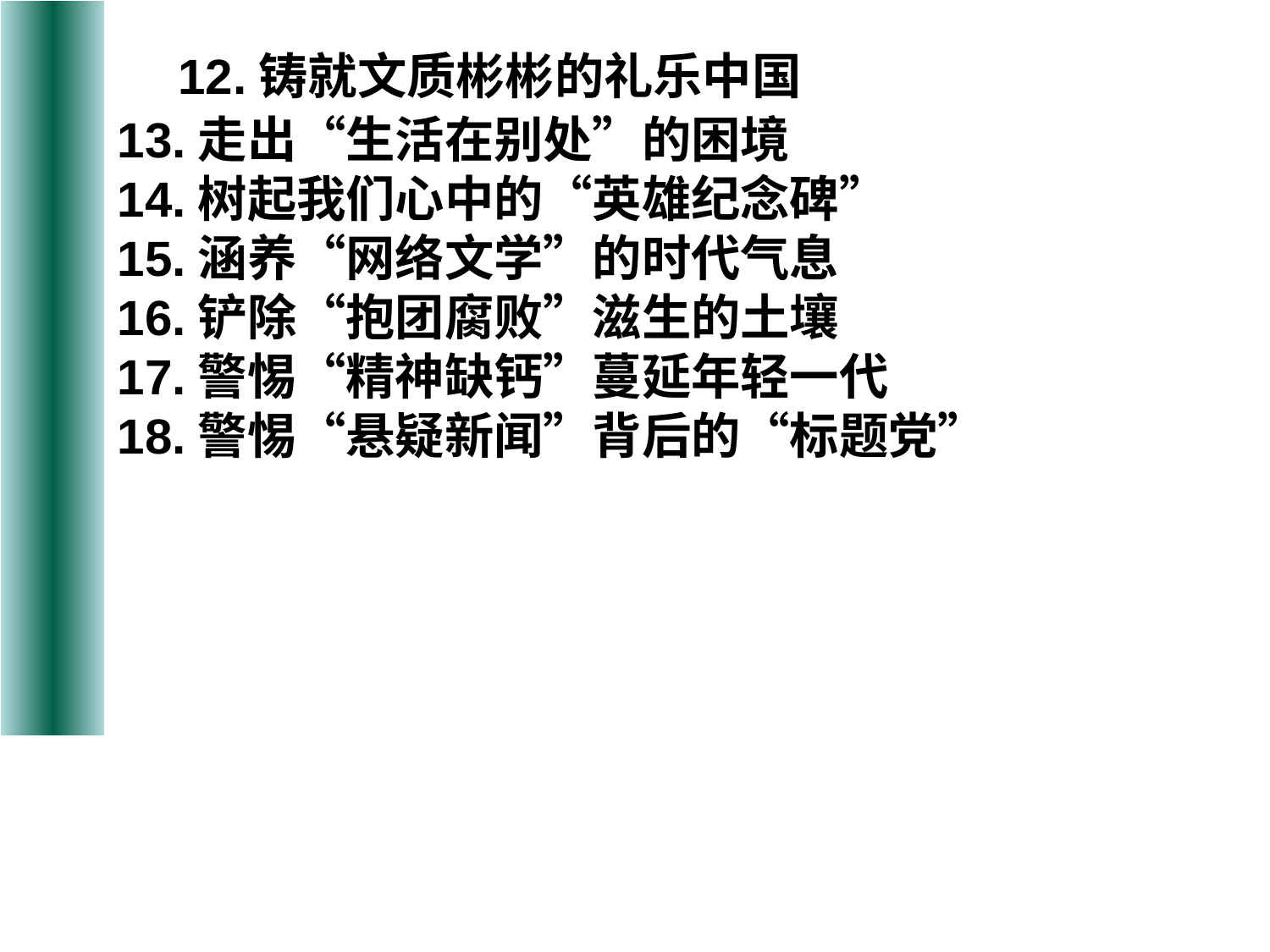

12.铸就文质彬彬的礼乐中国
13.走出“生活在别处”的困境
14.树起我们心中的“英雄纪念碑”
15.涵养“网络文学”的时代气息
16.铲除“抱团腐败”滋生的土壤
17.警惕“精神缺钙”蔓延年轻一代
18.警惕“悬疑新闻”背后的“标题党”